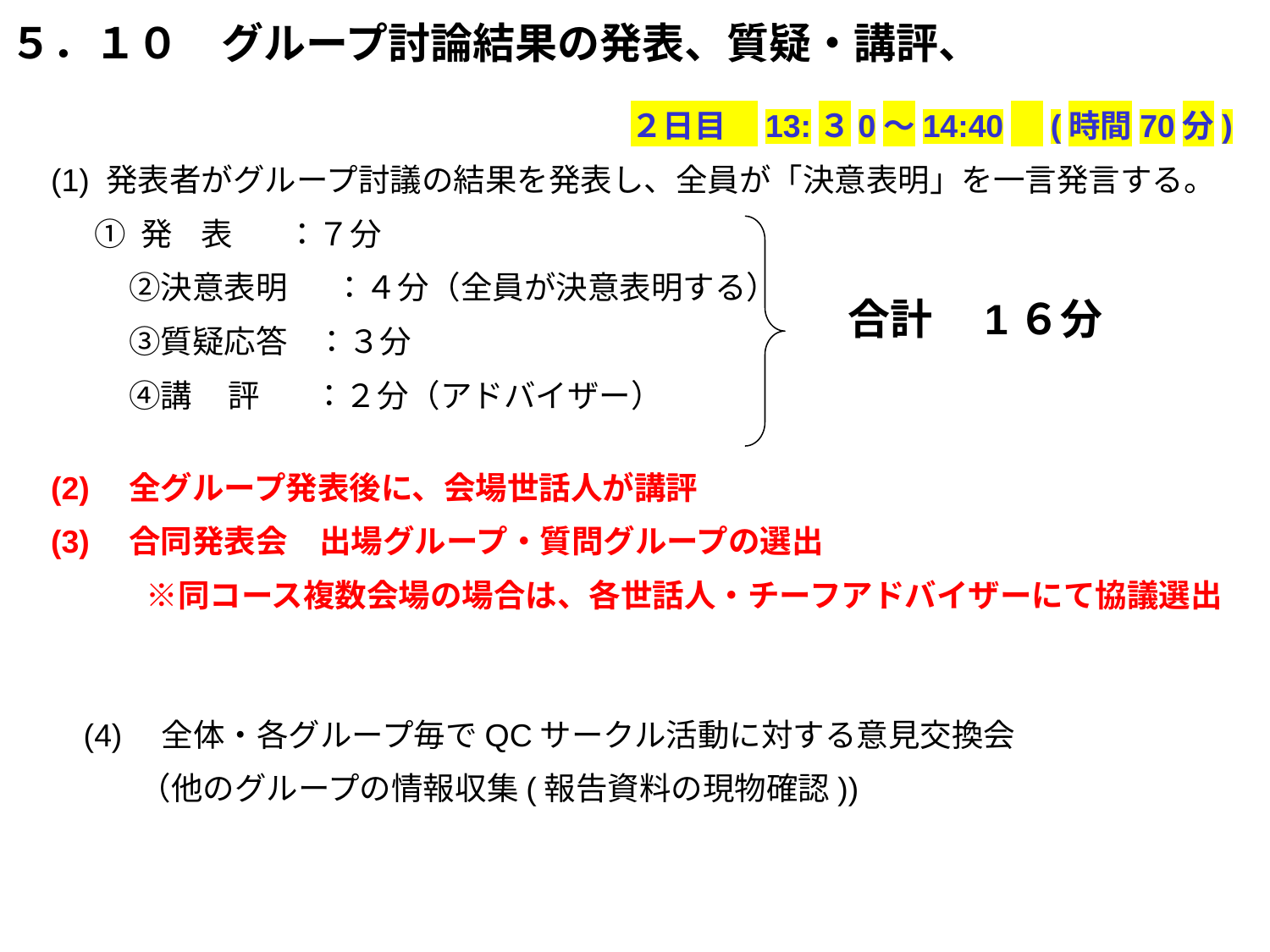

５．１０　グループ討論結果の発表、質疑・講評、
　　　　　　　　　　　　　　２日目　13:３0～14:40　(時間70分)
(1) 発表者がグループ討議の結果を発表し、全員が「決意表明」を一言発言する。
      ① 発    表 　  ：７分
　　  ②決意表明　  ：４分（全員が決意表明する）
　　  ③質疑応答    ：３分
　　  ④講     評   　：２分（アドバイザー）
(2)　全グループ発表後に、会場世話人が講評
(3)　合同発表会　出場グループ・質問グループの選出
　　　※同コース複数会場の場合は、各世話人・チーフアドバイザーにて協議選出

合計　1６分
　　(4)　全体・各グループ毎でQCサークル活動に対する意見交換会
　　　　（他のグループの情報収集(報告資料の現物確認))